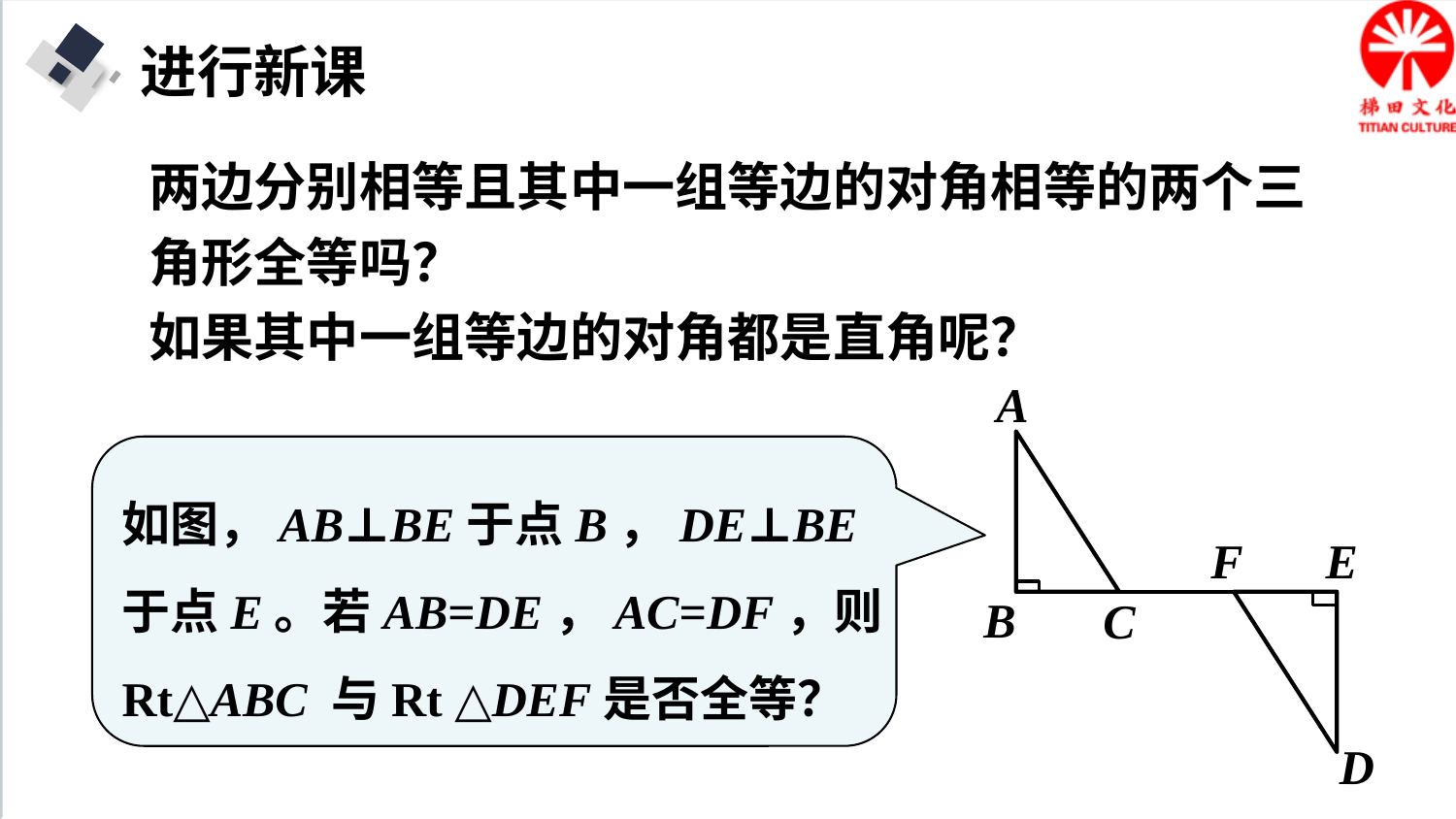

进行新课
两边分别相等且其中一组等边的对角相等的两个三角形全等吗？
如果其中一组等边的对角都是直角呢？
A

F
E
B
C

D

如图，AB⊥BE于点B，DE⊥BE于点E。若AB=DE，AC=DF，则Rt△ABC 与Rt △DEF是否全等？